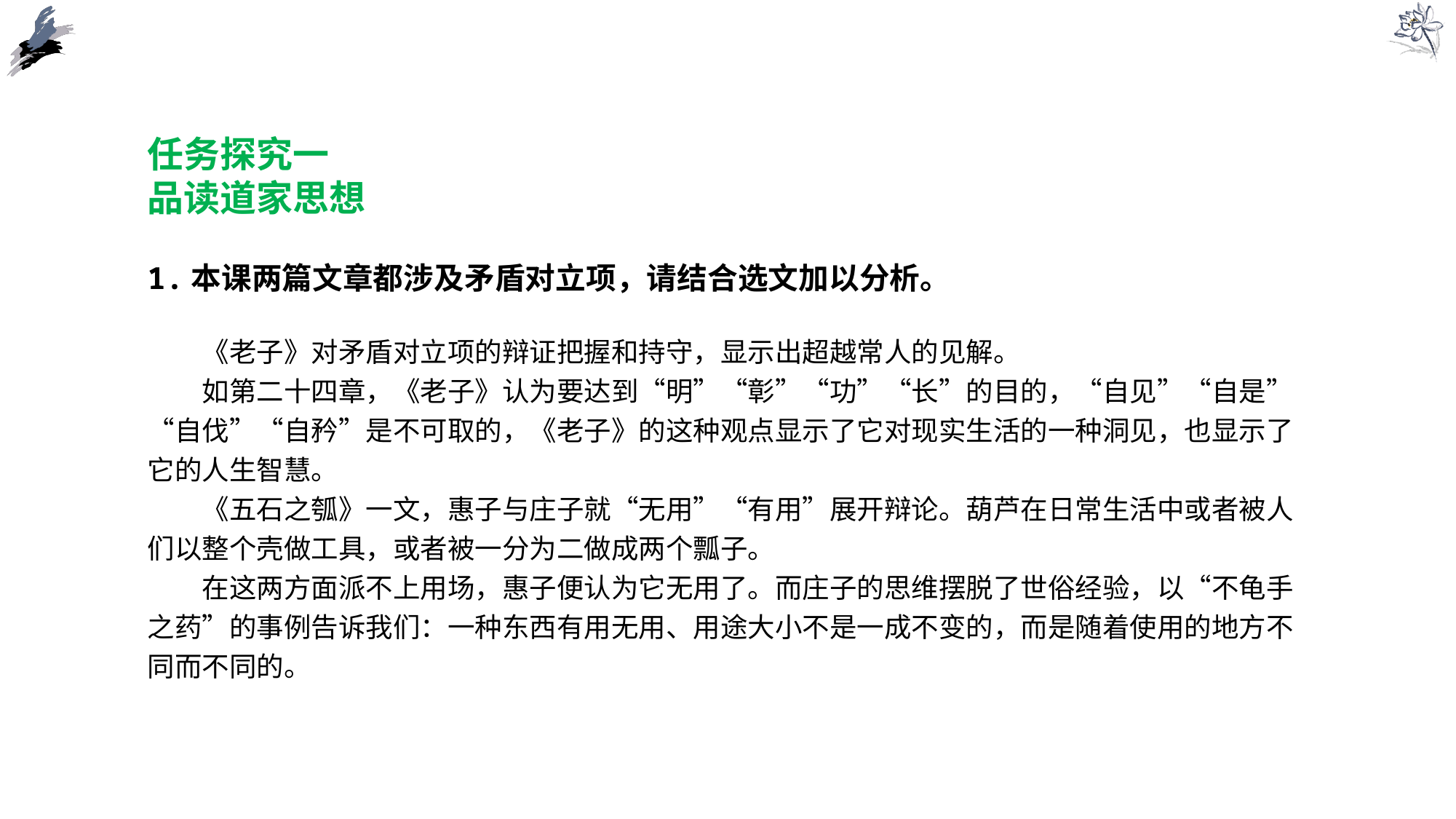

任务探究一
品读道家思想
1.本课两篇文章都涉及矛盾对立项，请结合选文加以分析。

《老子》对矛盾对立项的辩证把握和持守，显示出超越常人的见解。
如第二十四章，《老子》认为要达到“明”“彰”“功”“长”的目的，“自见”“自是”“自伐”“自矜”是不可取的，《老子》的这种观点显示了它对现实生活的一种洞见，也显示了它的人生智慧。
《五石之瓠》一文，惠子与庄子就“无用”“有用”展开辩论。葫芦在日常生活中或者被人们以整个壳做工具，或者被一分为二做成两个瓢子。
在这两方面派不上用场，惠子便认为它无用了。而庄子的思维摆脱了世俗经验，以“不龟手之药”的事例告诉我们：一种东西有用无用、用途大小不是一成不变的，而是随着使用的地方不同而不同的。